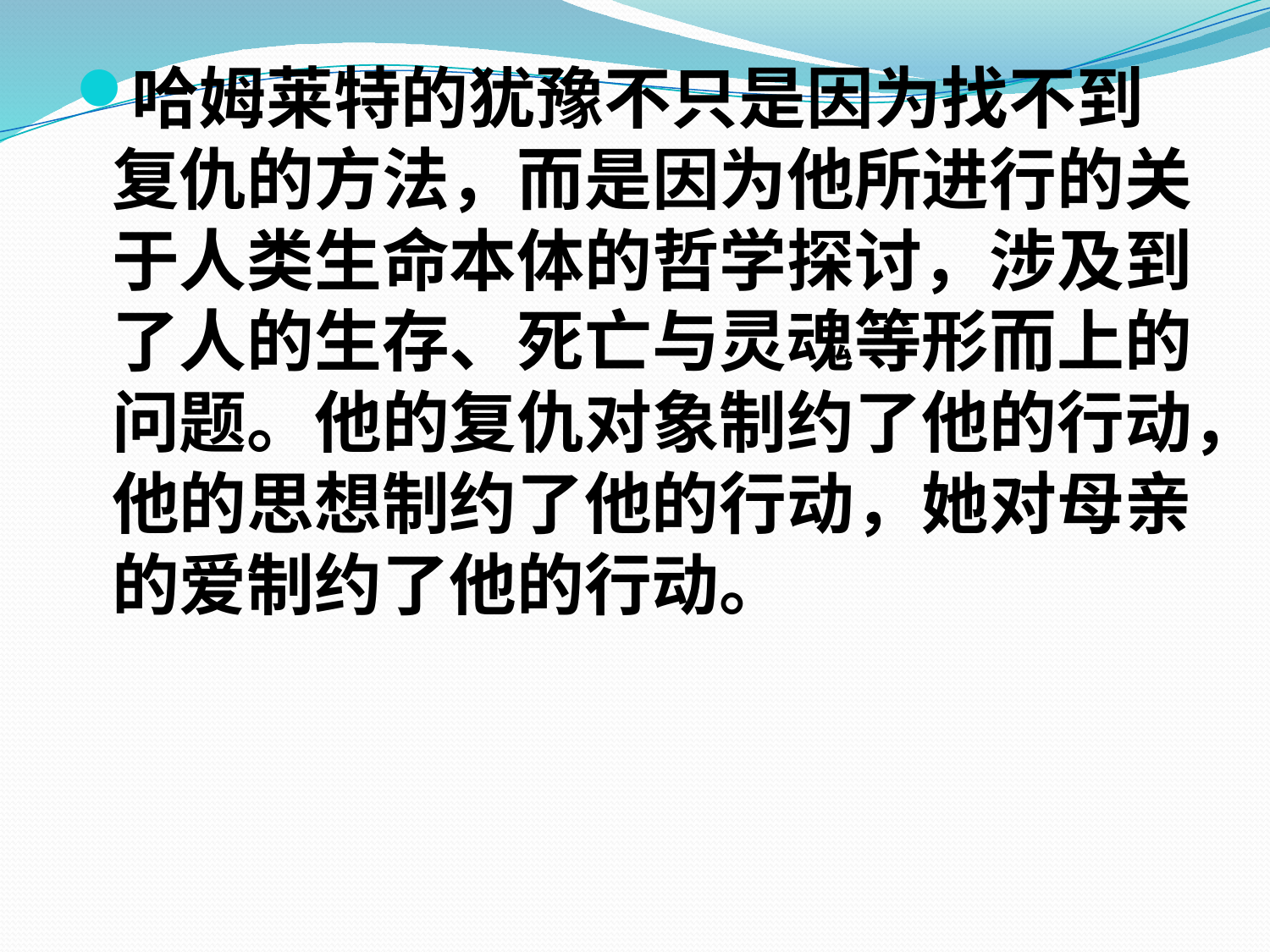

哈姆莱特的犹豫不只是因为找不到复仇的方法，而是因为他所进行的关于人类生命本体的哲学探讨，涉及到了人的生存、死亡与灵魂等形而上的问题。他的复仇对象制约了他的行动，他的思想制约了他的行动，她对母亲的爱制约了他的行动。